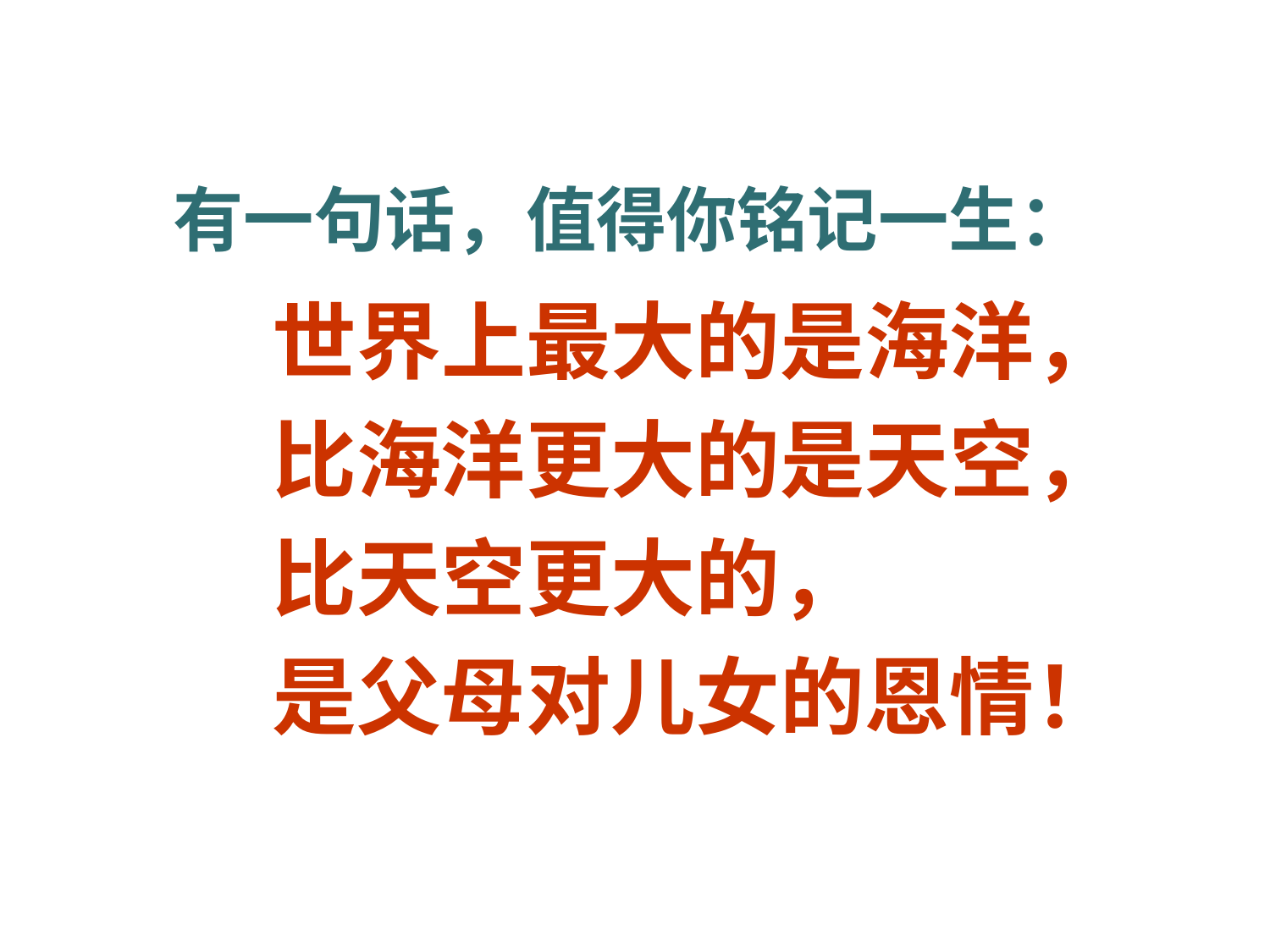

# 有一句话，值得你铭记一生：
世界上最大的是海洋，
比海洋更大的是天空，
比天空更大的，
是父母对儿女的恩情！